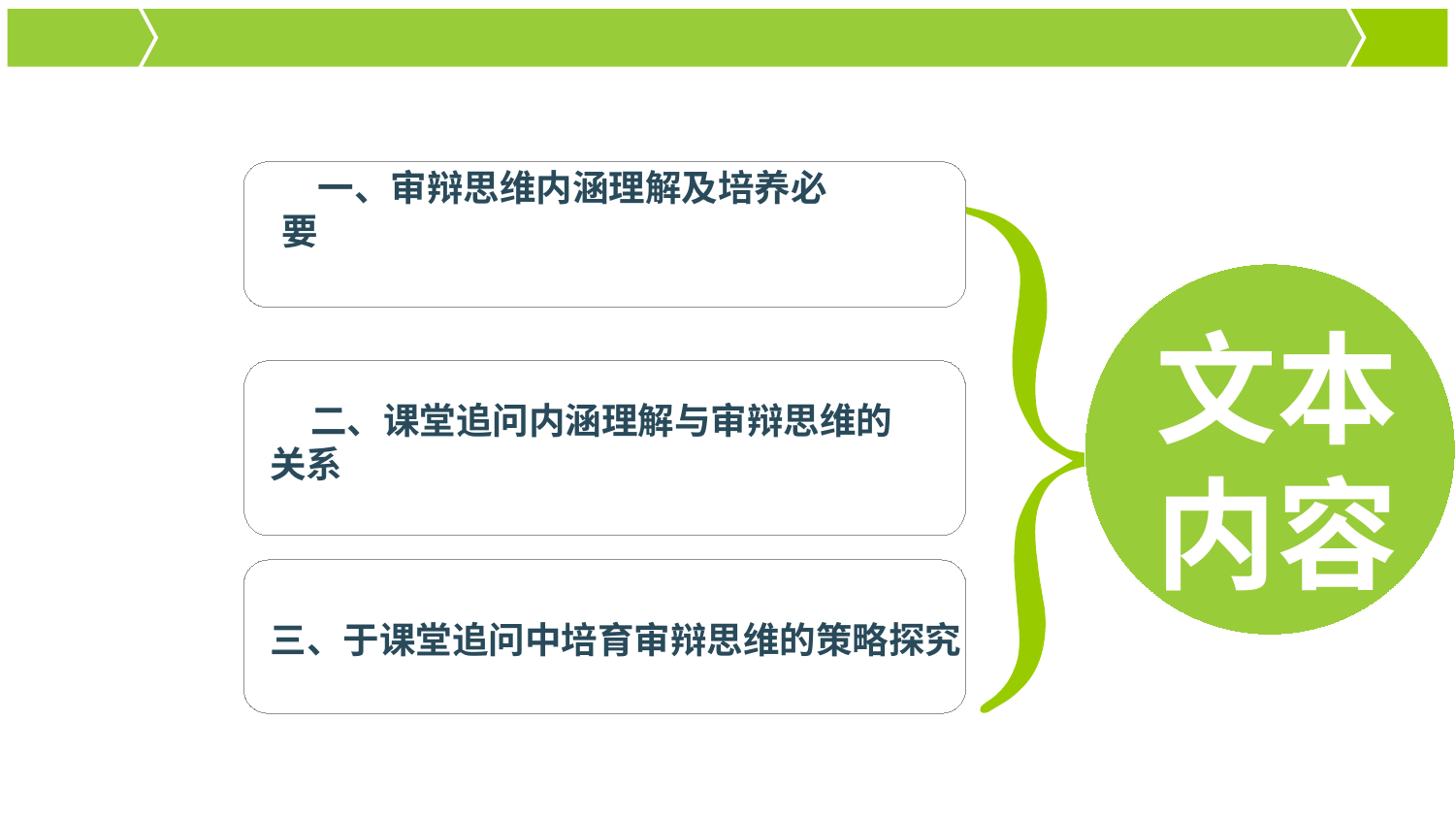

一、审辩思维内涵理解及培养必要

文本内容

二、课堂追问内涵理解与审辩思维的关系

  三、于课堂追问中培育审辩思维的策略探究